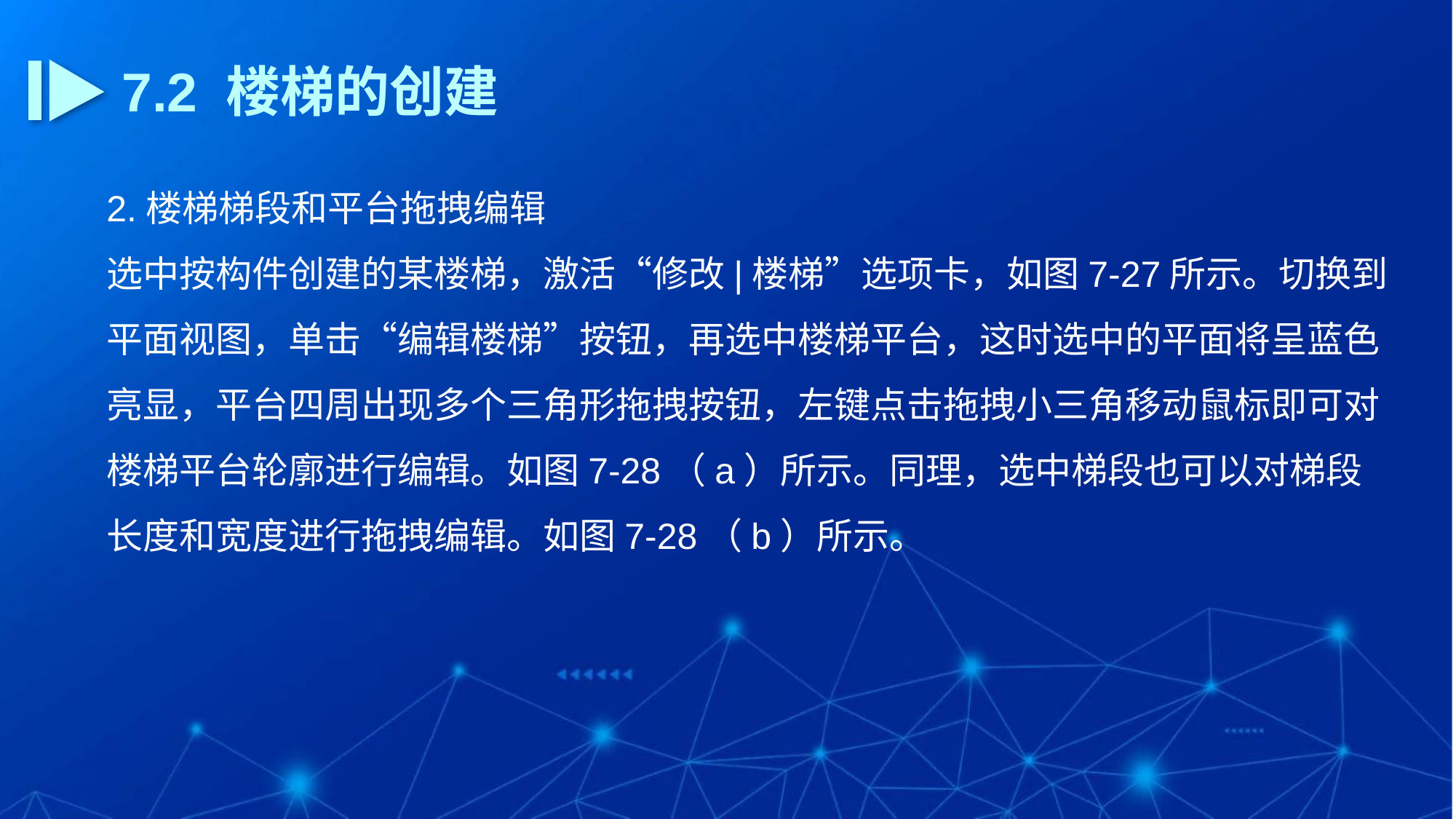

7.2 楼梯的创建

2.楼梯梯段和平台拖拽编辑
选中按构件创建的某楼梯，激活“修改|楼梯”选项卡，如图7-27所示。切换到平面视图，单击“编辑楼梯”按钮，再选中楼梯平台，这时选中的平面将呈蓝色亮显，平台四周出现多个三角形拖拽按钮，左键点击拖拽小三角移动鼠标即可对楼梯平台轮廓进行编辑。如图7-28（a）所示。同理，选中梯段也可以对梯段长度和宽度进行拖拽编辑。如图7-28（b）所示。